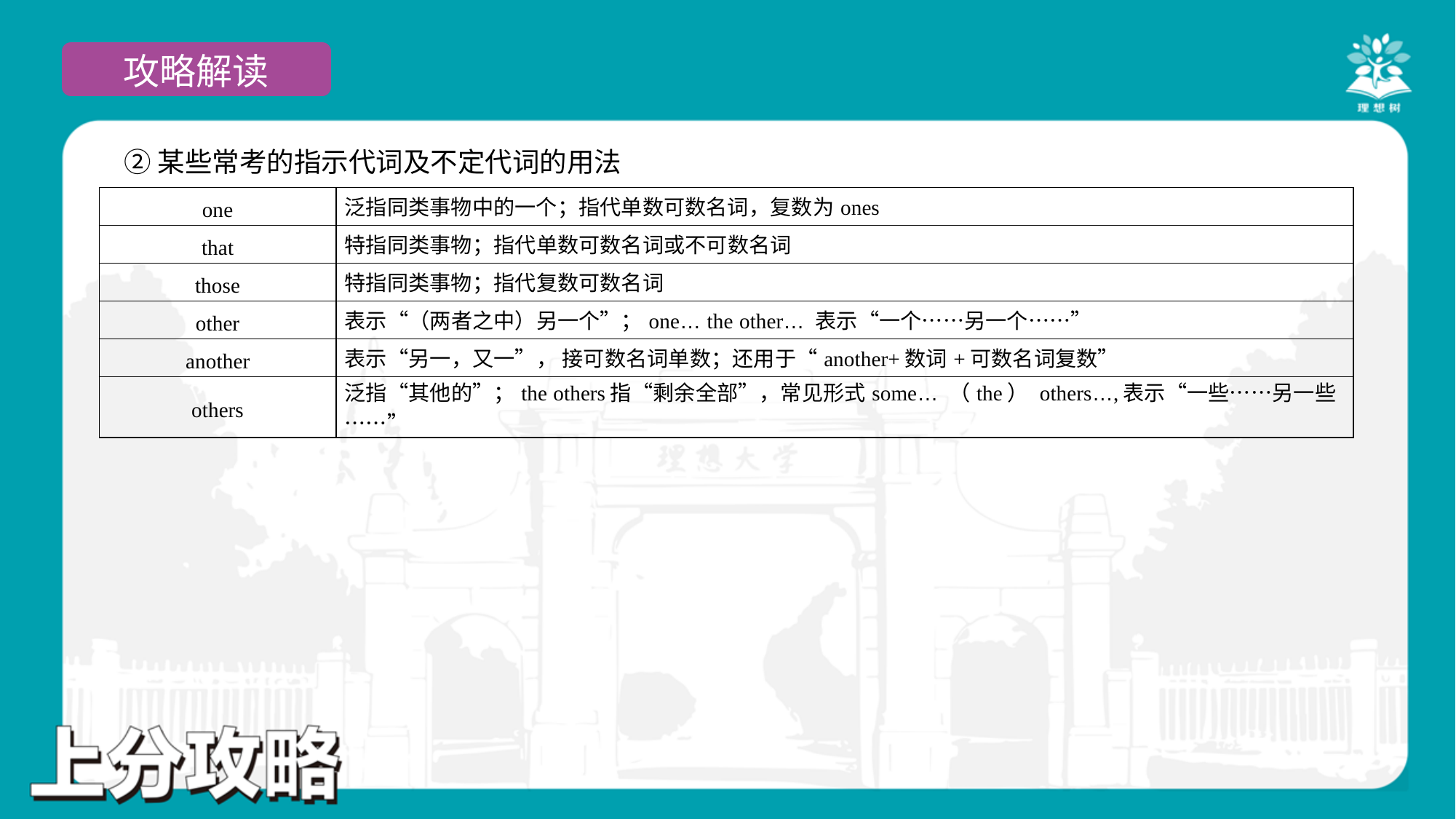

②某些常考的指示代词及不定代词的用法
| one | 泛指同类事物中的一个；指代单数可数名词，复数为ones |
| --- | --- |
| that | 特指同类事物；指代单数可数名词或不可数名词 |
| those | 特指同类事物；指代复数可数名词 |
| other | 表示“（两者之中）另一个”；one… the other… 表示“一个……另一个……” |
| another | 表示“另一，又一”， 接可数名词单数；还用于“another+数词+可数名词复数” |
| others | 泛指“其他的”；the others指“剩余全部”，常见形式some… （the） others…,表示“一些……另一些……” |